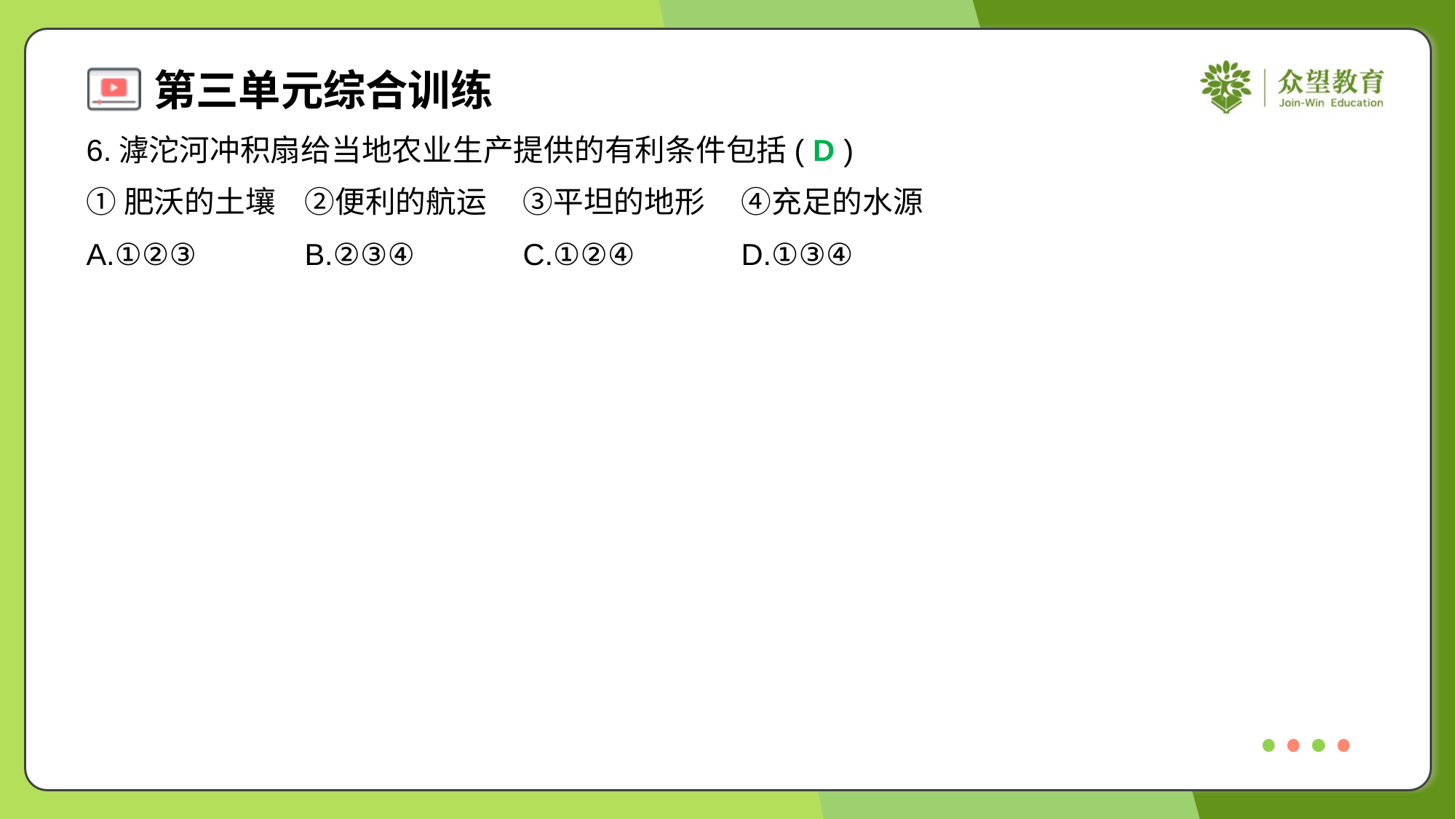

6.滹沱河冲积扇给当地农业生产提供的有利条件包括(     )
D
①肥沃的土壤	②便利的航运	③平坦的地形	④充足的水源
A.①②③	B.②③④	C.①②④	D.①③④